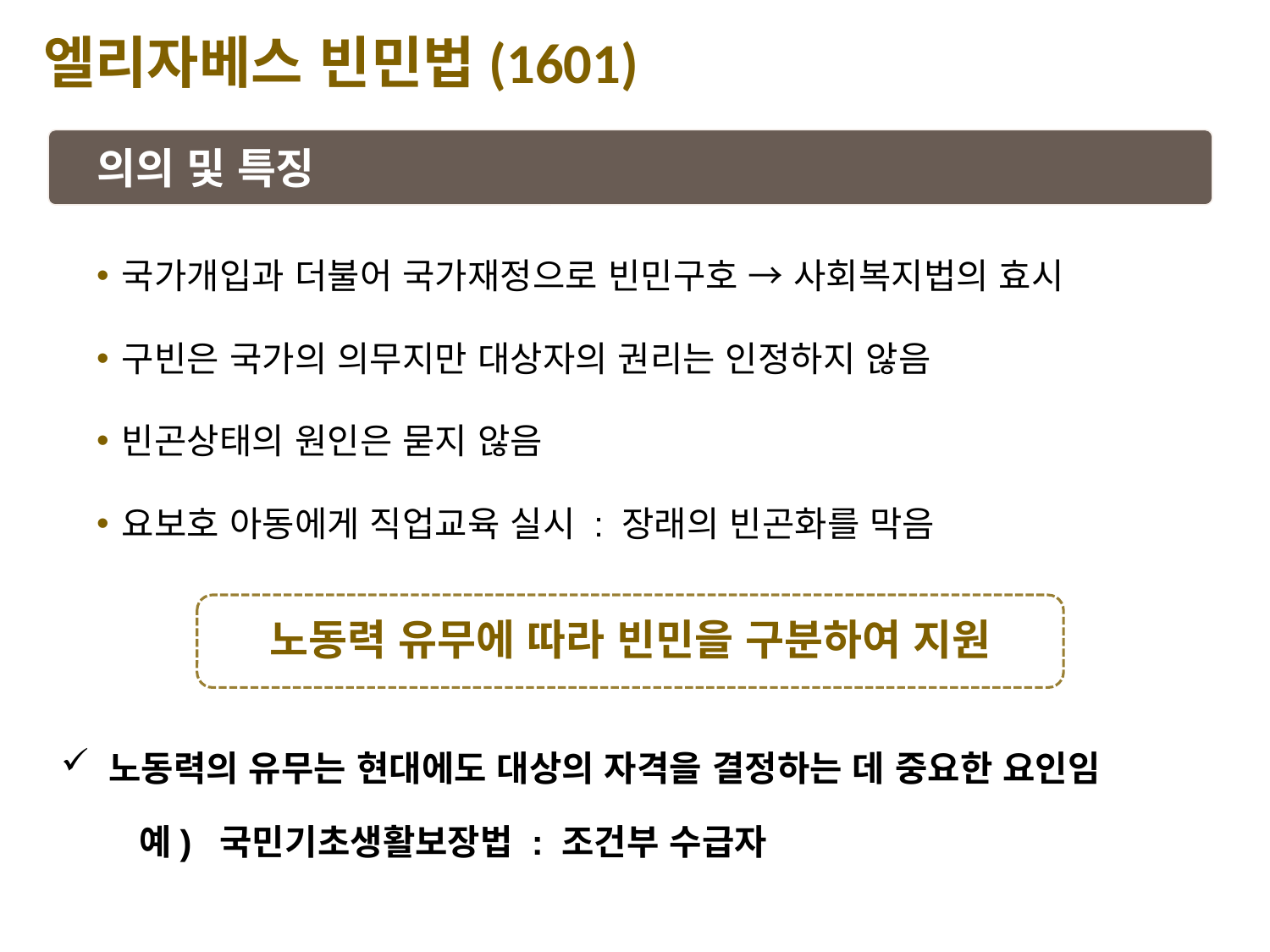

엘리자베스 빈민법(1601)

의의 및 특징
국가개입과 더불어 국가재정으로 빈민구호 → 사회복지법의 효시
구빈은 국가의 의무지만 대상자의 권리는 인정하지 않음
빈곤상태의 원인은 묻지 않음
요보호 아동에게 직업교육 실시 : 장래의 빈곤화를 막음

노동력 유무에 따라 빈민을 구분하여 지원
노동력의 유무는 현대에도 대상의 자격을 결정하는 데 중요한 요인임

       예)  국민기초생활보장법 : 조건부 수급자